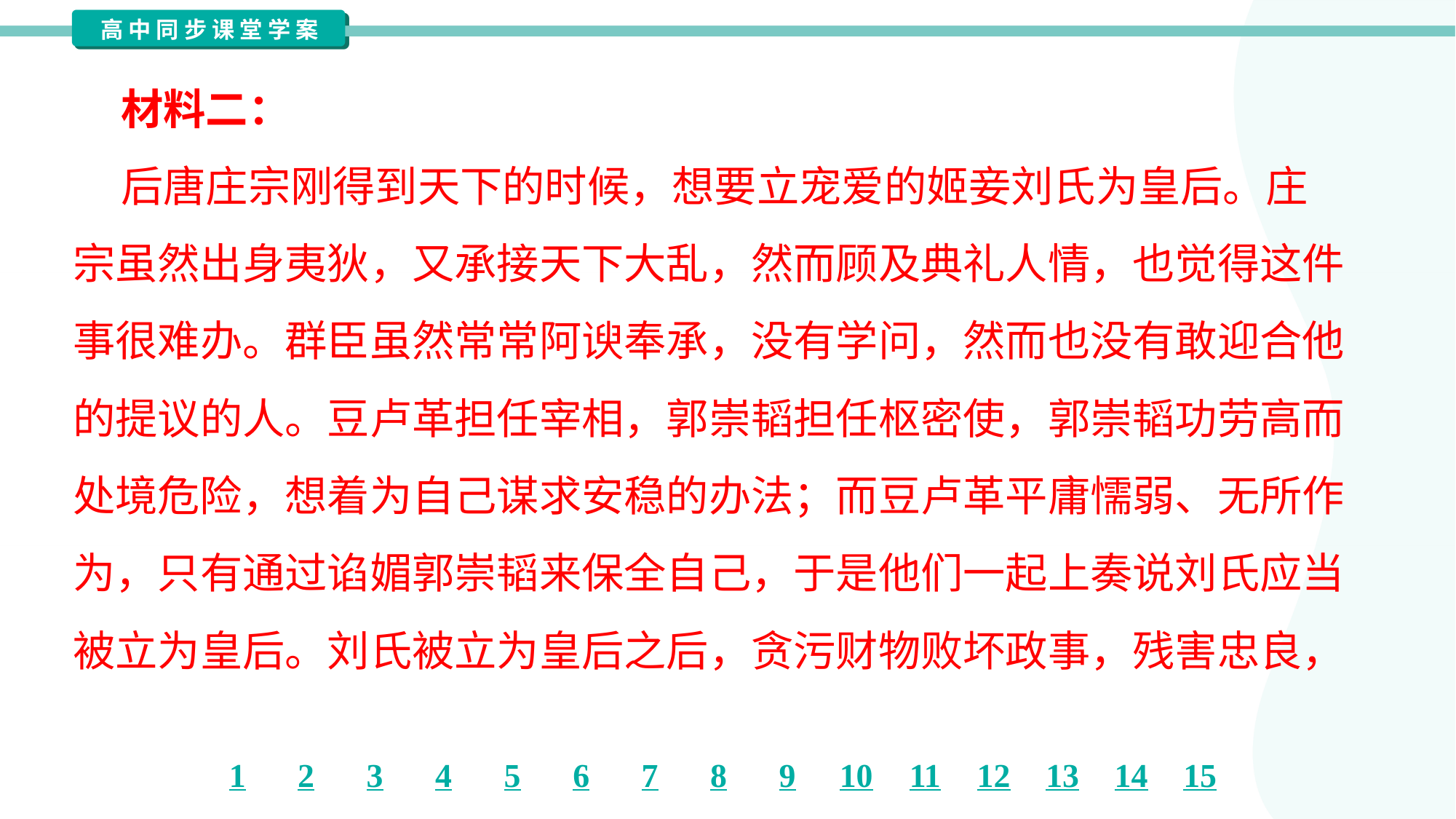

材料二：
    后唐庄宗刚得到天下的时候，想要立宠爱的姬妾刘氏为皇后。庄
宗虽然出身夷狄，又承接天下大乱，然而顾及典礼人情，也觉得这件
事很难办。群臣虽然常常阿谀奉承，没有学问，然而也没有敢迎合他
的提议的人。豆卢革担任宰相，郭崇韬担任枢密使，郭崇韬功劳高而
处境危险，想着为自己谋求安稳的办法；而豆卢革平庸懦弱、无所作
为，只有通过谄媚郭崇韬来保全自己，于是他们一起上奏说刘氏应当
被立为皇后。刘氏被立为皇后之后，贪污财物败坏政事，残害忠良，